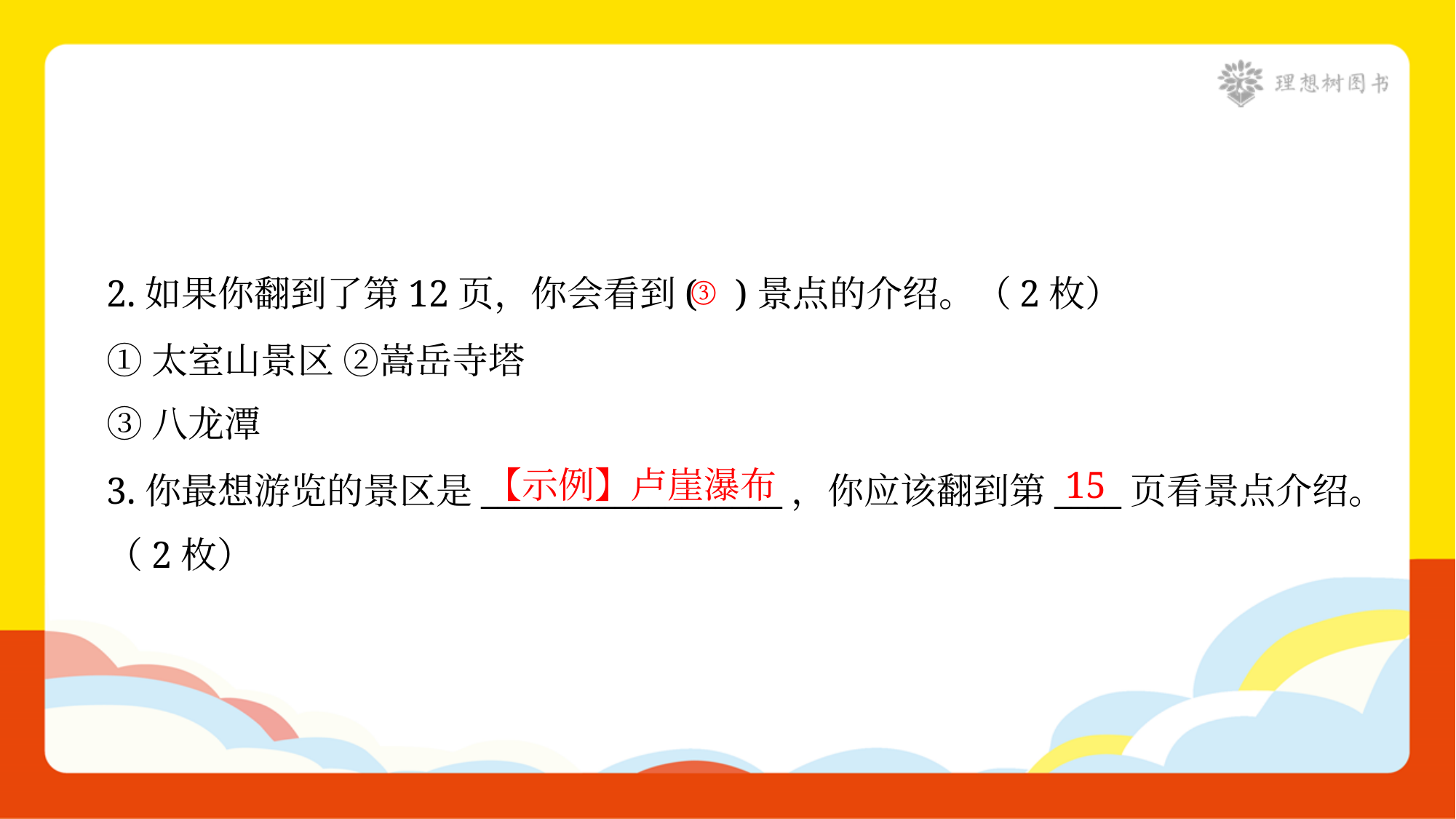

2.如果你翻到了第12页，你会看到(    )景点的介绍。（2枚）
①太室山景区 ②嵩岳寺塔
③八龙潭
③
【示例】卢崖瀑布
15
3.你最想游览的景区是__________________，你应该翻到第____页看景点介绍。
（2枚）